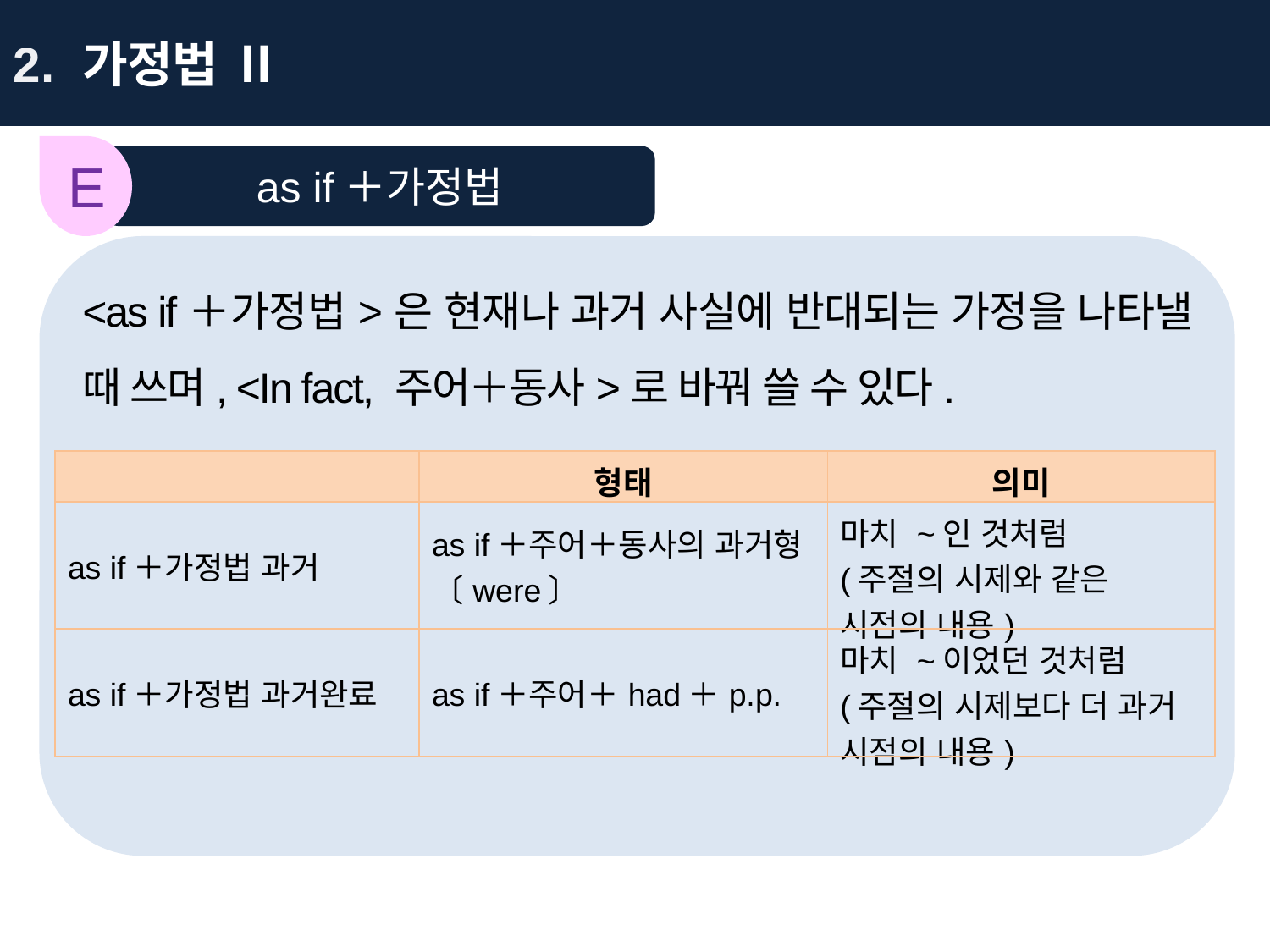

2. 가정법 Ⅱ

E
as if＋가정법

<as if＋가정법>은 현재나 과거 사실에 반대되는 가정을 나타낼 때 쓰며, <In fact, 주어＋동사>로 바꿔 쓸 수 있다.

|  | 형태 | 의미 |
| --- | --- | --- |
| as if＋가정법 과거 | as if＋주어＋동사의 과거형〔were〕 | 마치 ~인 것처럼 (주절의 시제와 같은 시점의 내용) |
| as if＋가정법 과거완료 | as if＋주어＋had＋p.p. | 마치 ~이었던 것처럼 (주절의 시제보다 더 과거 시점의 내용) |